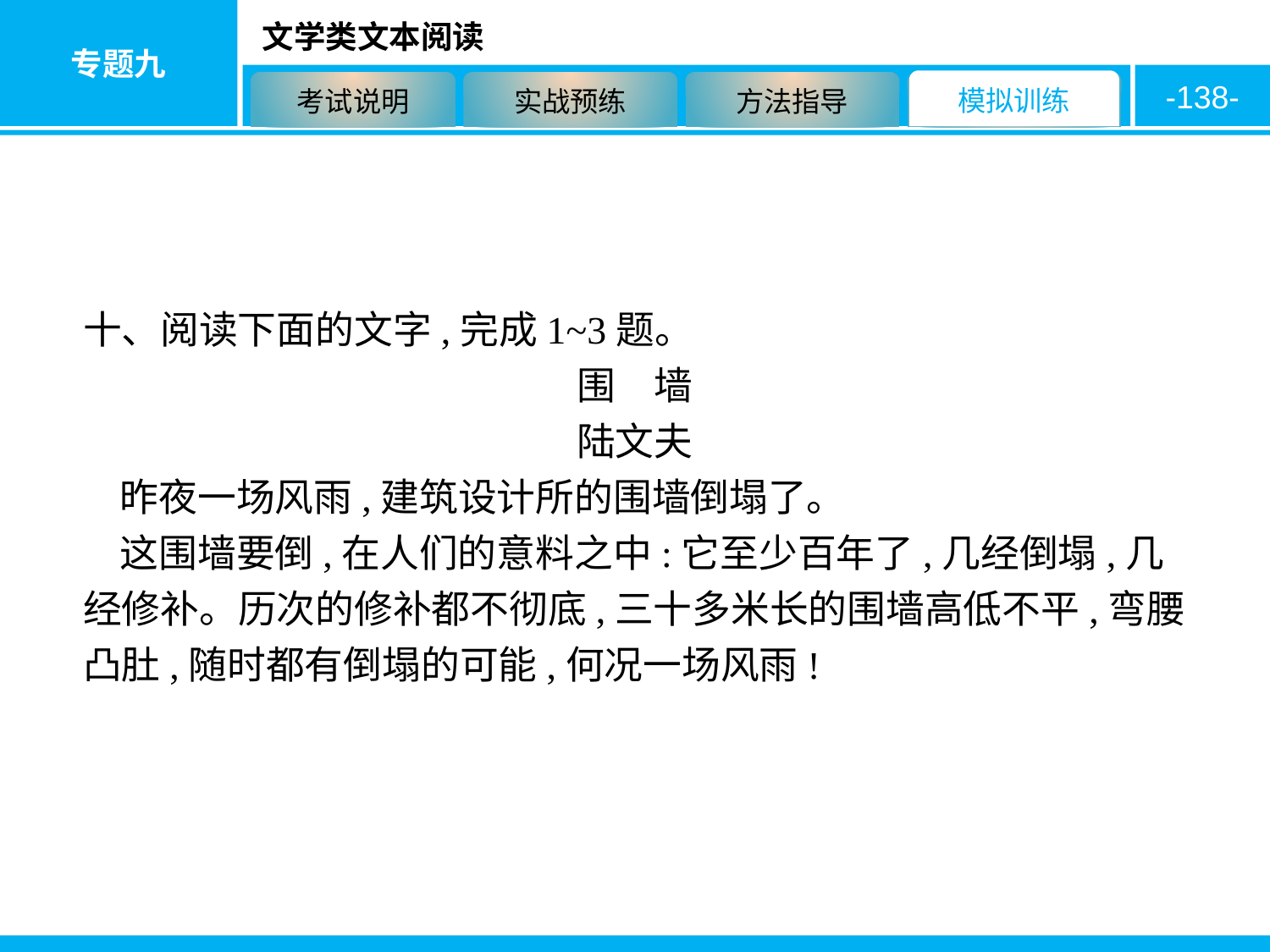

-138-
十、阅读下面的文字,完成1~3题。
围　墙
陆文夫
昨夜一场风雨,建筑设计所的围墙倒塌了。
这围墙要倒,在人们的意料之中:它至少百年了,几经倒塌,几经修补。历次的修补都不彻底,三十多米长的围墙高低不平,弯腰凸肚,随时都有倒塌的可能,何况一场风雨!